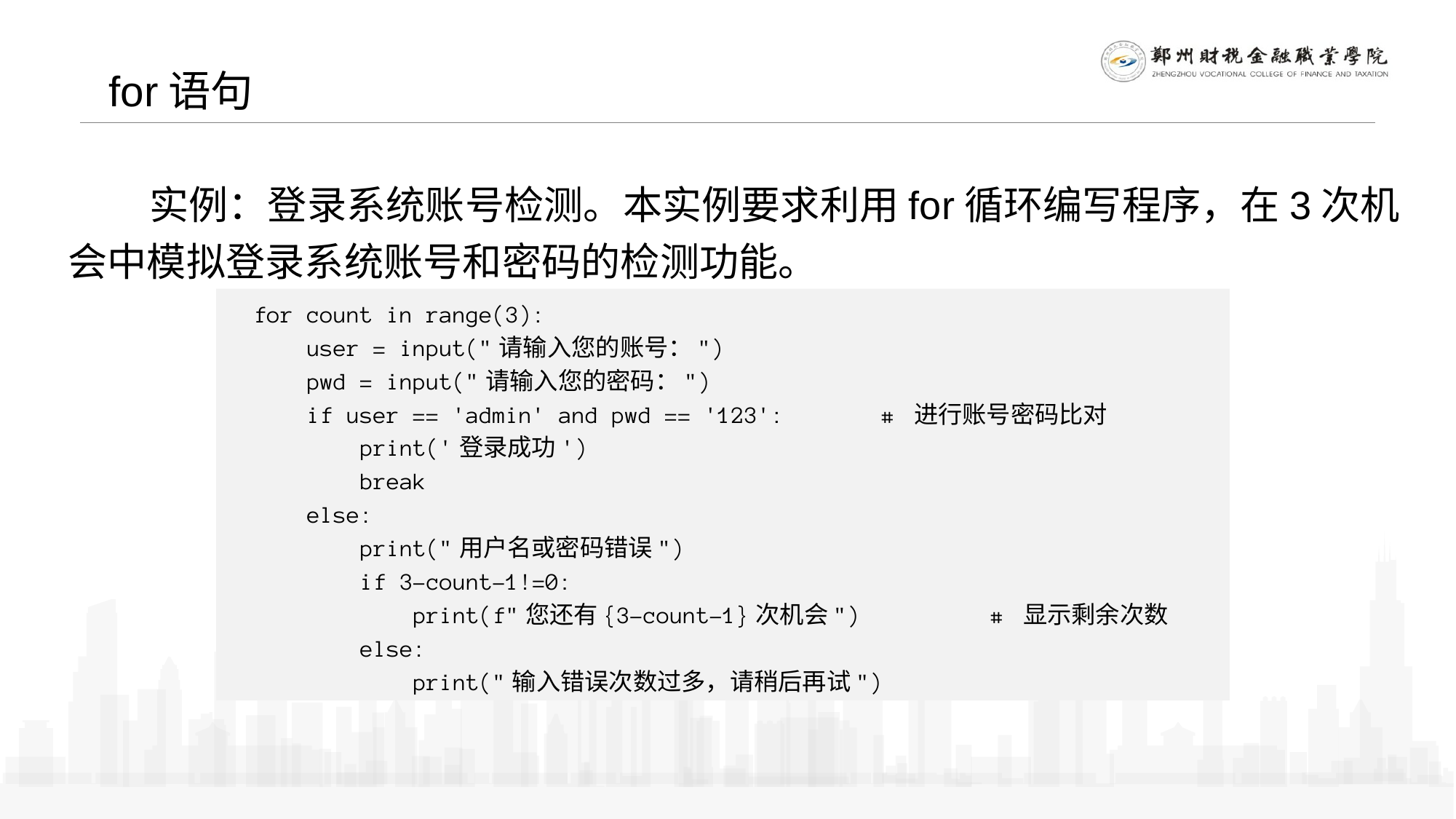

for语句
     实例：登录系统账号检测。本实例要求利用for循环编写程序，在3次机会中模拟登录系统账号和密码的检测功能。

for count in range(3):
    user = input("请输入您的账号：")
    pwd = input("请输入您的密码：")
    if user == 'admin' and pwd == '123':  	# 进行账号密码比对
        print('登录成功')
        break
    else:
        print("用户名或密码错误")
        if 3-count-1!=0:
            print(f"您还有{3-count-1}次机会")  	# 显示剩余次数
        else:
            print("输入错误次数过多，请稍后再试")